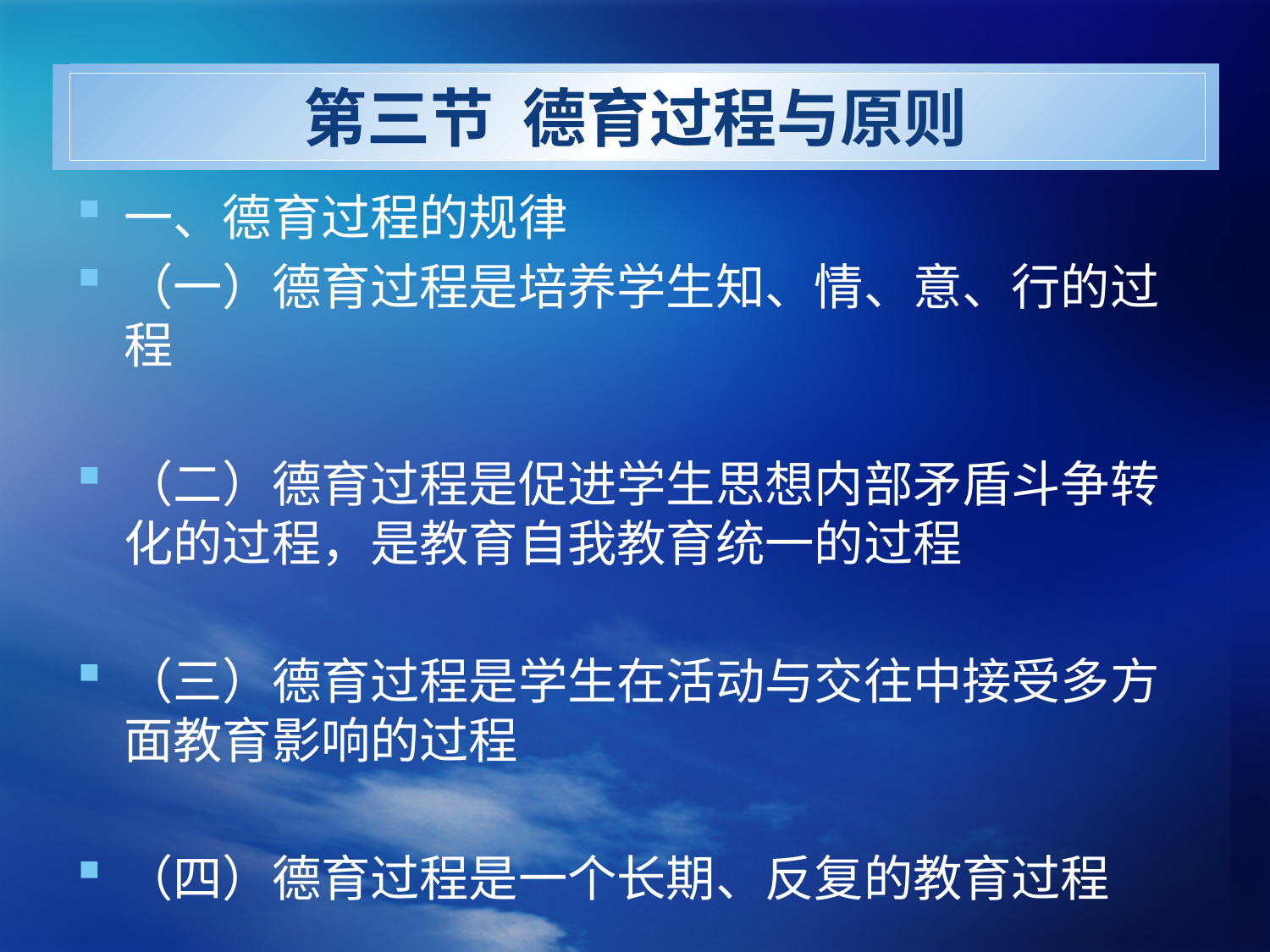

# 第三节  德育过程与原则
一、德育过程的规律
（一）德育过程是培养学生知、情、意、行的过程

（二）德育过程是促进学生思想内部矛盾斗争转化的过程，是教育自我教育统一的过程

（三）德育过程是学生在活动与交往中接受多方面教育影响的过程

（四）德育过程是一个长期、反复的教育过程